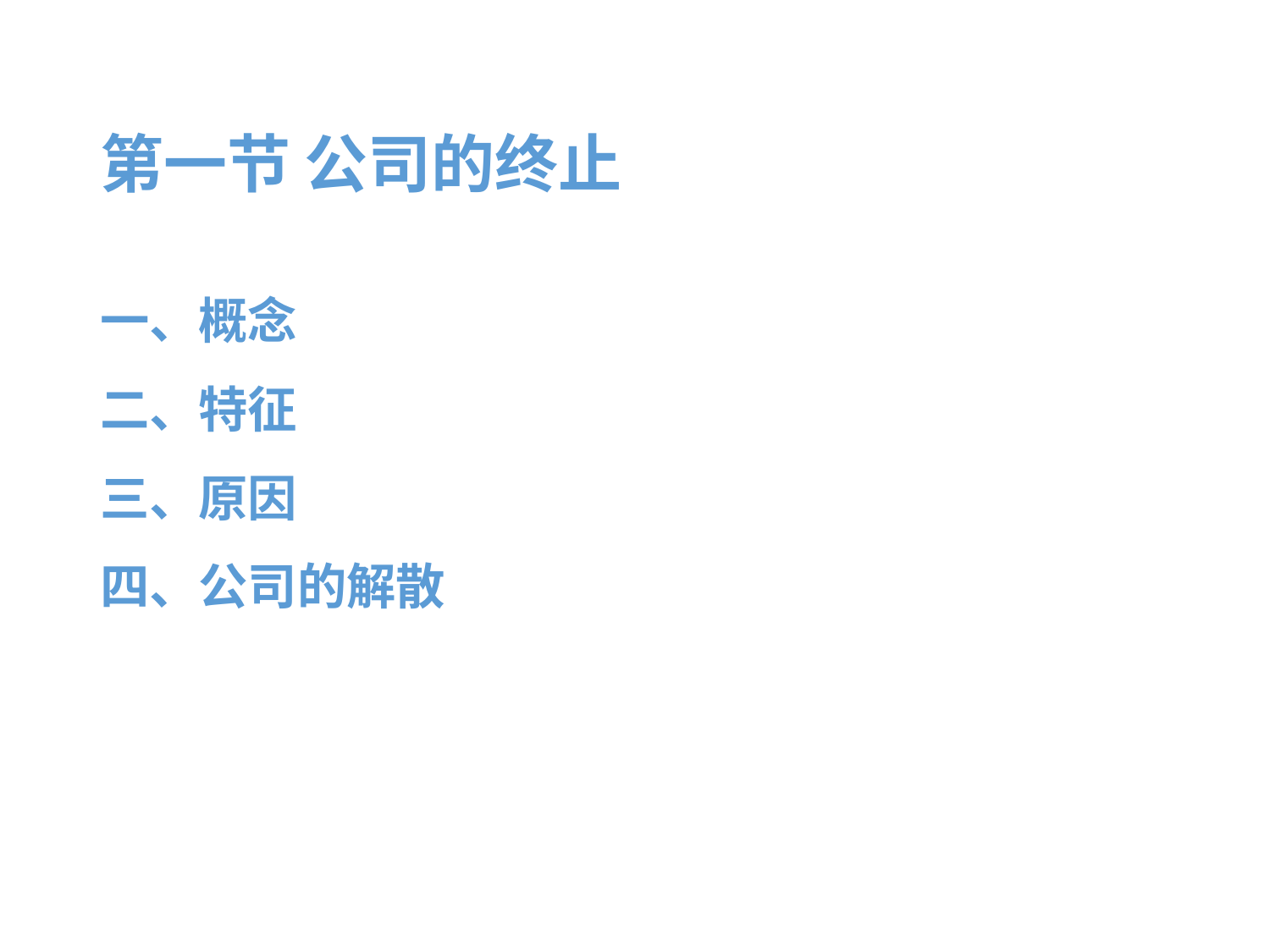

# 第一节 公司的终止
一、概念
二、特征
三、原因
四、公司的解散